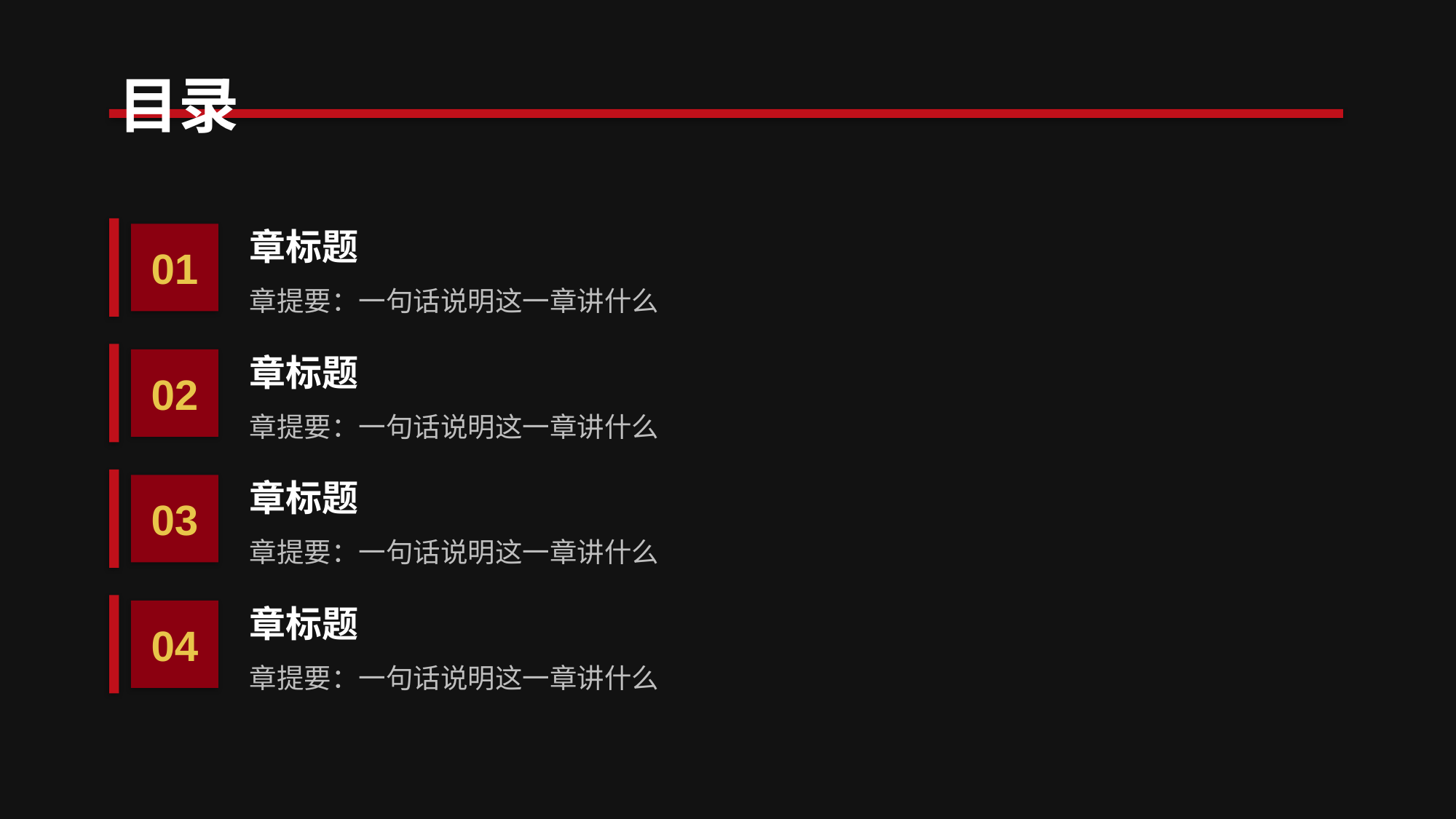

目录

章标题

01
章提要：一句话说明这一章讲什么

章标题

02
章提要：一句话说明这一章讲什么

章标题

03
章提要：一句话说明这一章讲什么

章标题

04
章提要：一句话说明这一章讲什么